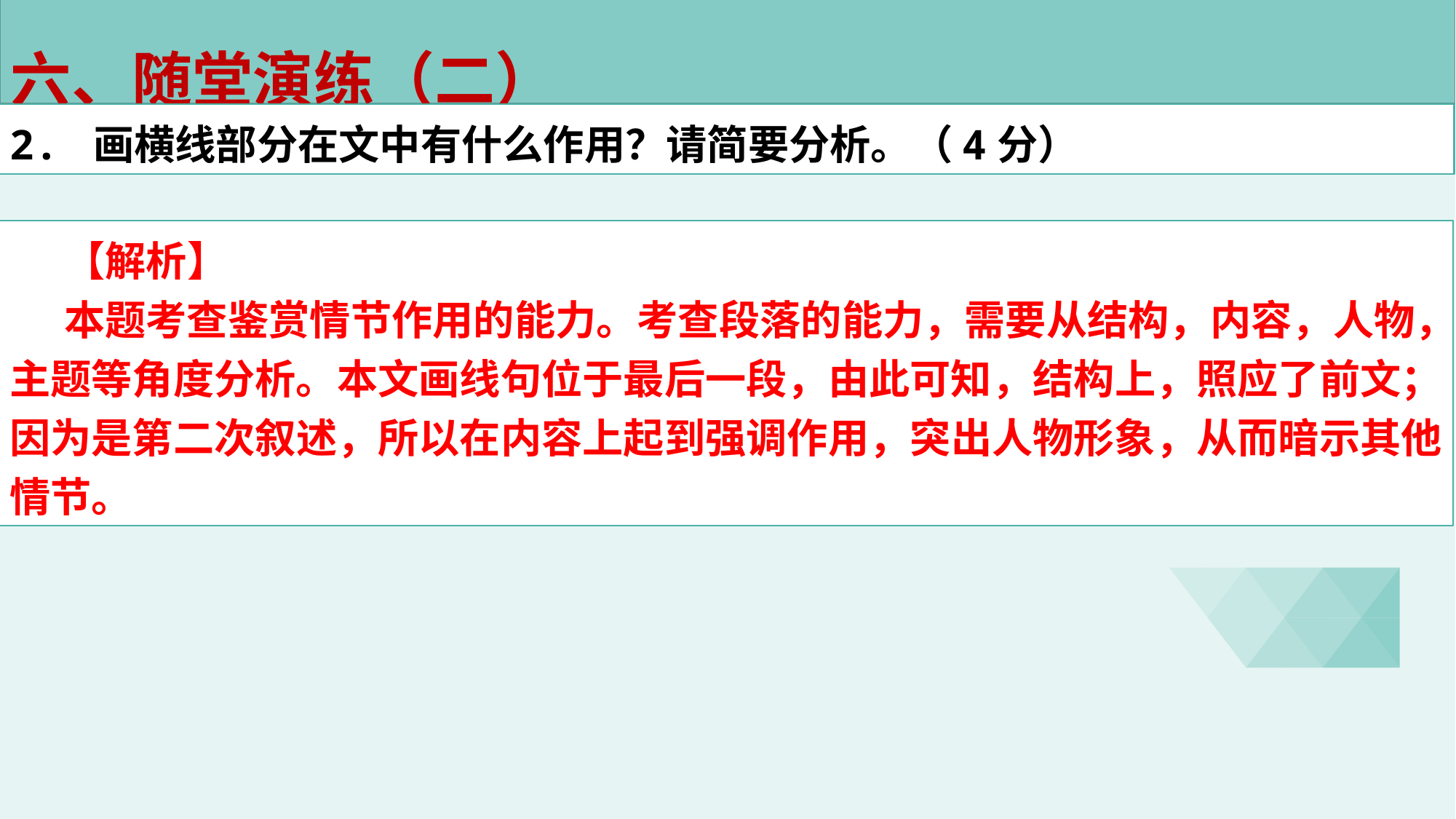

六、随堂演练（二）

2. 画横线部分在文中有什么作用？请简要分析。（4分）
【解析】
本题考查鉴赏情节作用的能力。考查段落的能力，需要从结构，内容，人物，主题等角度分析。本文画线句位于最后一段，由此可知，结构上，照应了前文；因为是第二次叙述，所以在内容上起到强调作用，突出人物形象，从而暗示其他情节。